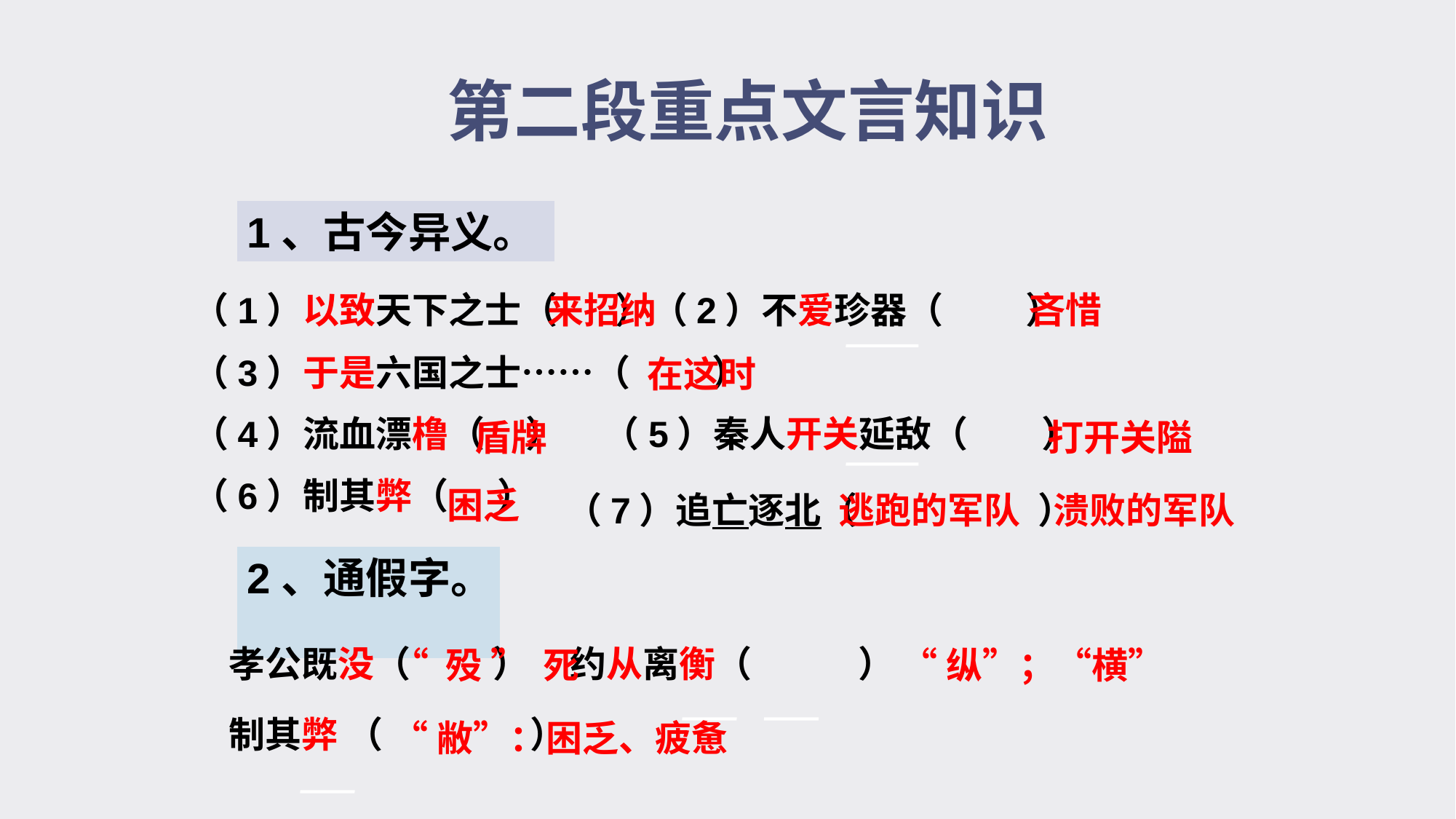

第二段重点文言知识
1、古今异义。
（1）以致天下之士（       ）（2）不爱珍器（          ）
（3）于是六国之士……（          ）
（4）流血漂橹（     ）     （5）秦人开关延敌（         ）
（6）制其弊（      ）
来招纳
吝惜
在这时

盾牌
打开关隘

困乏
（7）追亡逐北（                      ）
逃跑的军队    溃败的军队
2、通假字。
孝公既没（          ）     约从离衡（             ）
制其弊 （                  ）
“ 殁 ”  死
 “纵”；“横”
 “敝”：困乏、疲惫